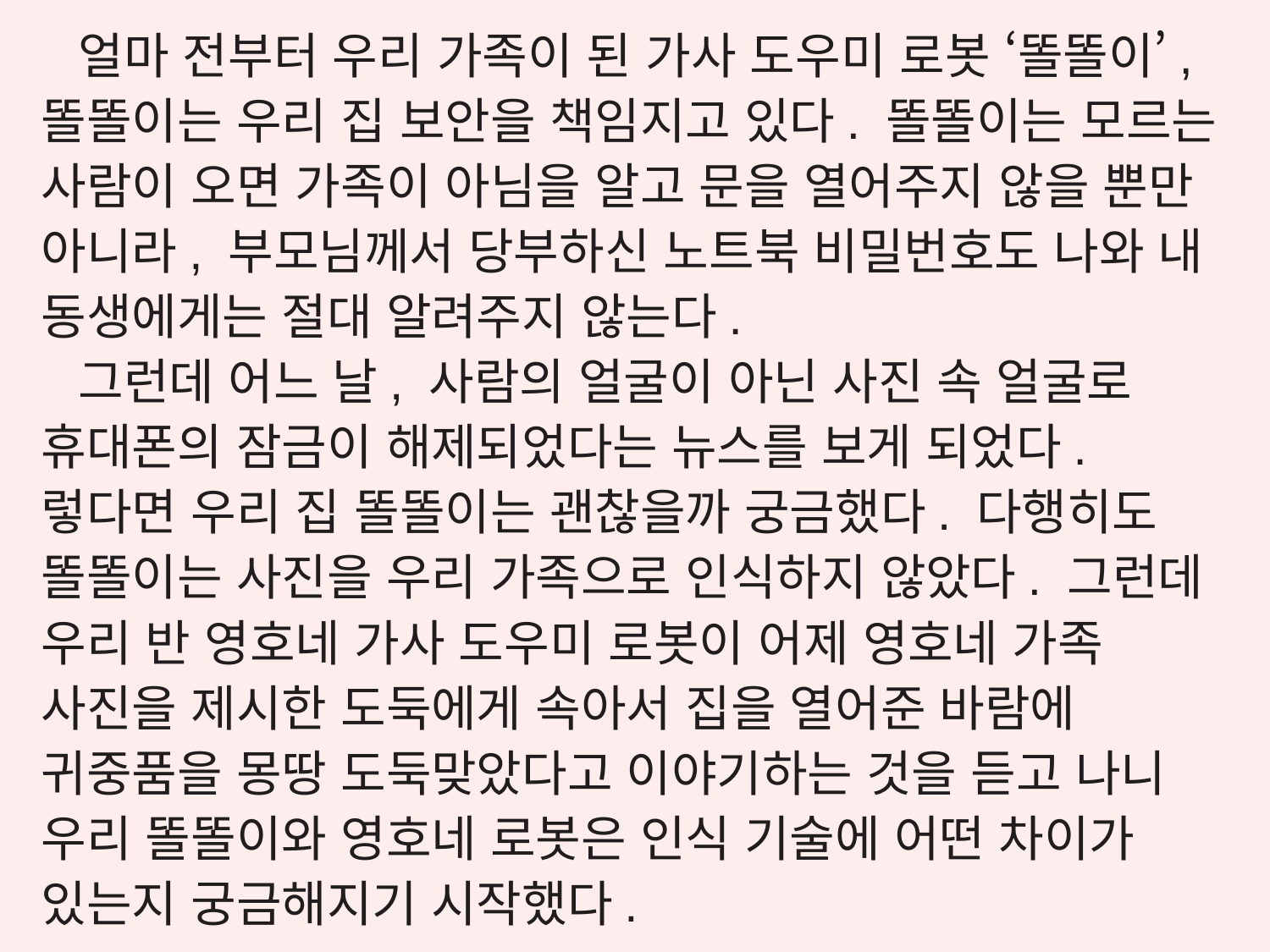

얼마 전부터 우리 가족이 된 가사 도우미 로봇 ‘똘똘이’, 똘똘이는 우리 집 보안을 책임지고 있다. 똘똘이는 모르는 사람이 오면 가족이 아님을 알고 문을 열어주지 않을 뿐만 아니라, 부모님께서 당부하신 노트북 비밀번호도 나와 내 동생에게는 절대 알려주지 않는다.
그런데 어느 날, 사람의 얼굴이 아닌 사진 속 얼굴로 휴대폰의 잠금이 해제되었다는 뉴스를 보게 되었다. 렇다면 우리 집 똘똘이는 괜찮을까 궁금했다. 다행히도 똘똘이는 사진을 우리 가족으로 인식하지 않았다. 그런데 우리 반 영호네 가사 도우미 로봇이 어제 영호네 가족 사진을 제시한 도둑에게 속아서 집을 열어준 바람에 귀중품을 몽땅 도둑맞았다고 이야기하는 것을 듣고 나니 우리 똘똘이와 영호네 로봇은 인식 기술에 어떤 차이가 있는지 궁금해지기 시작했다.